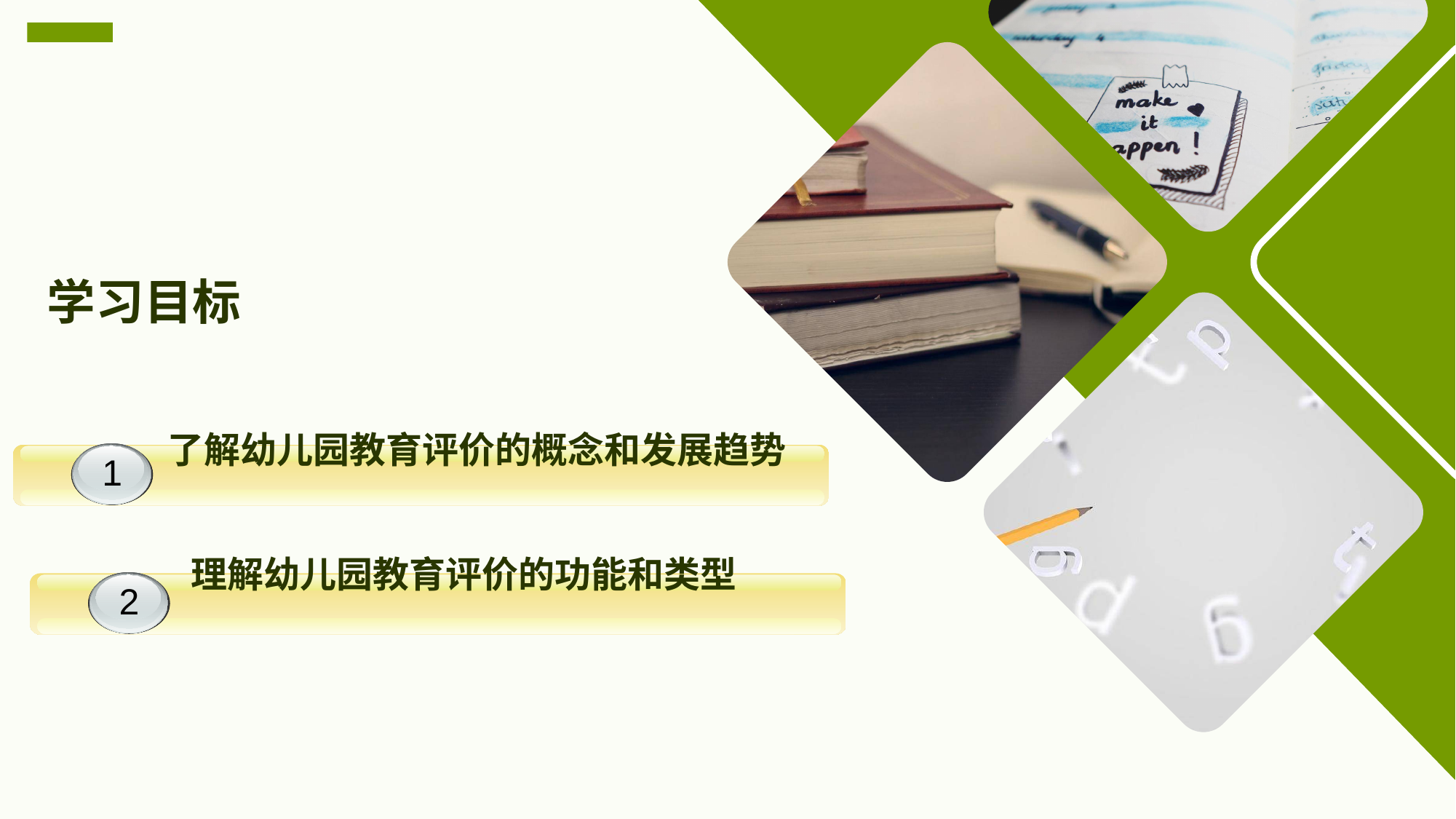

学习目标

 了解幼儿园教育评价的概念和发展趋势

1
1

 理解幼儿园教育评价的功能和类型

1
2